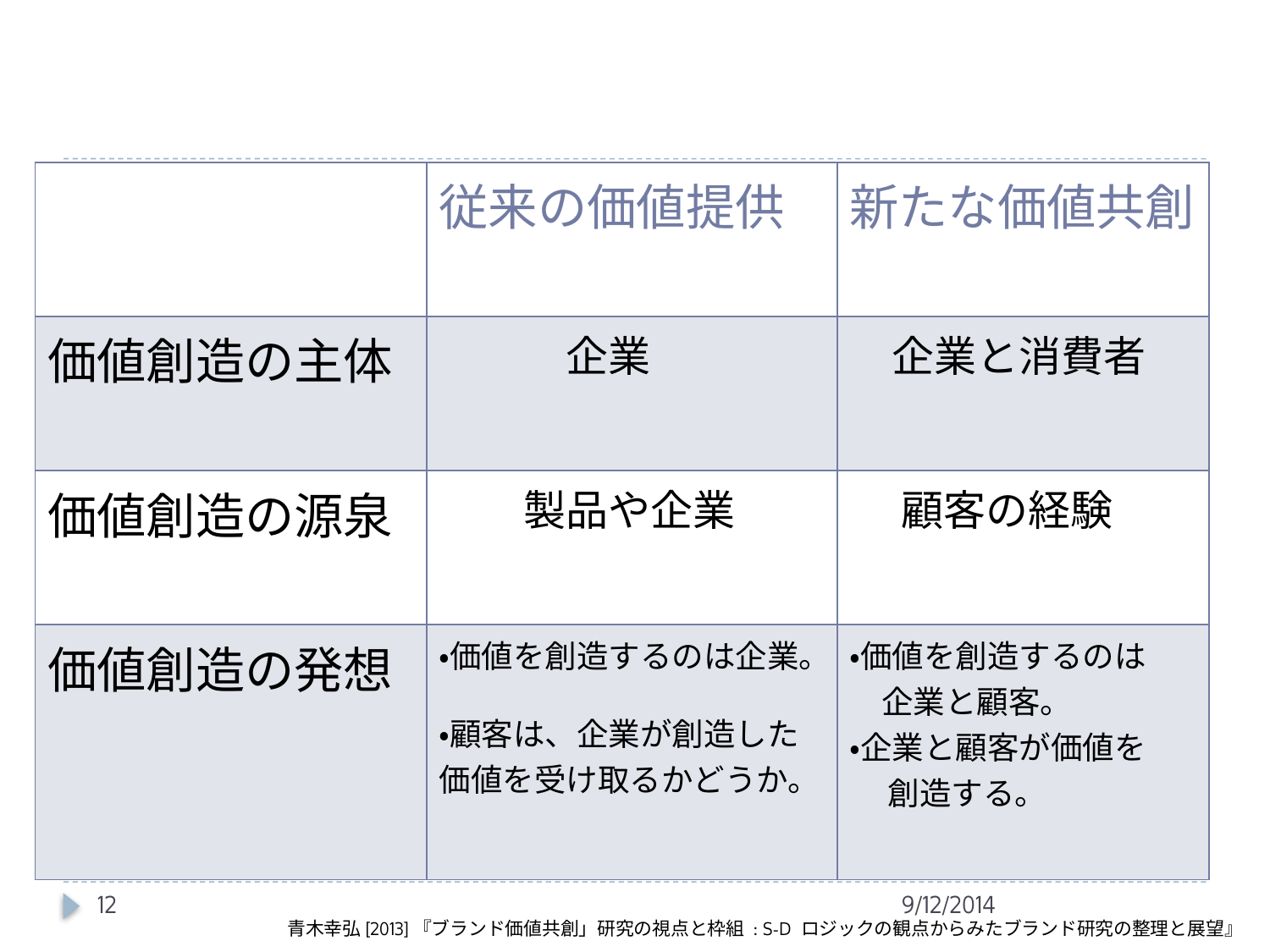

|  | 従来の価値提供 | 新たな価値共創 |
| --- | --- | --- |
| 価値創造の主体 | 企業 | 企業と消費者 |
| 価値創造の源泉 | 製品や企業 | 顧客の経験 |
| 価値創造の発想 | ・価値を創造するのは企業。 ・顧客は、企業が創造した価値を受け取るかどうか。 | ・価値を創造するのは 　企業と顧客。 ・企業と顧客が価値を 創造する。 |
12
9/12/2014
青木幸弘[2013]『ブランド価値共創」研究の視点と枠組 : S-D ロジックの観点からみたブランド研究の整理と展望』